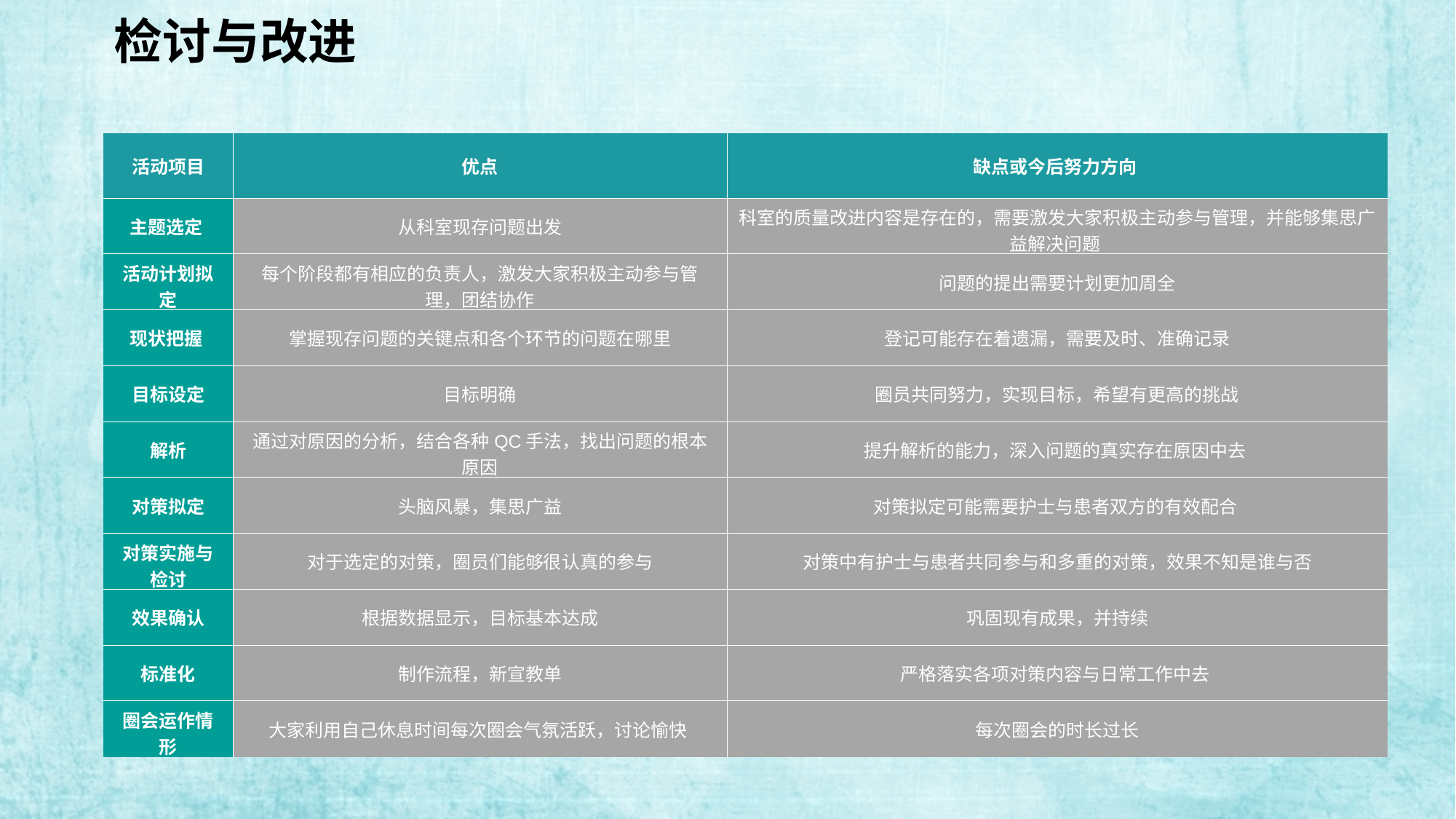

检讨与改进
| 活动项目 | 优点 | 缺点或今后努力方向 |
| --- | --- | --- |
| 主题选定 | 从科室现存问题出发 | 科室的质量改进内容是存在的，需要激发大家积极主动参与管理，并能够集思广益解决问题 |
| 活动计划拟定 | 每个阶段都有相应的负责人，激发大家积极主动参与管理，团结协作 | 问题的提出需要计划更加周全 |
| 现状把握 | 掌握现存问题的关键点和各个环节的问题在哪里 | 登记可能存在着遗漏，需要及时、准确记录 |
| 目标设定 | 目标明确 | 圈员共同努力，实现目标，希望有更高的挑战 |
| 解析 | 通过对原因的分析，结合各种QC手法，找出问题的根本原因 | 提升解析的能力，深入问题的真实存在原因中去 |
| 对策拟定 | 头脑风暴，集思广益 | 对策拟定可能需要护士与患者双方的有效配合 |
| 对策实施与检讨 | 对于选定的对策，圈员们能够很认真的参与 | 对策中有护士与患者共同参与和多重的对策，效果不知是谁与否 |
| 效果确认 | 根据数据显示，目标基本达成 | 巩固现有成果，并持续 |
| 标准化 | 制作流程，新宣教单 | 严格落实各项对策内容与日常工作中去 |
| 圈会运作情形 | 大家利用自己休息时间每次圈会气氛活跃，讨论愉快 | 每次圈会的时长过长 |